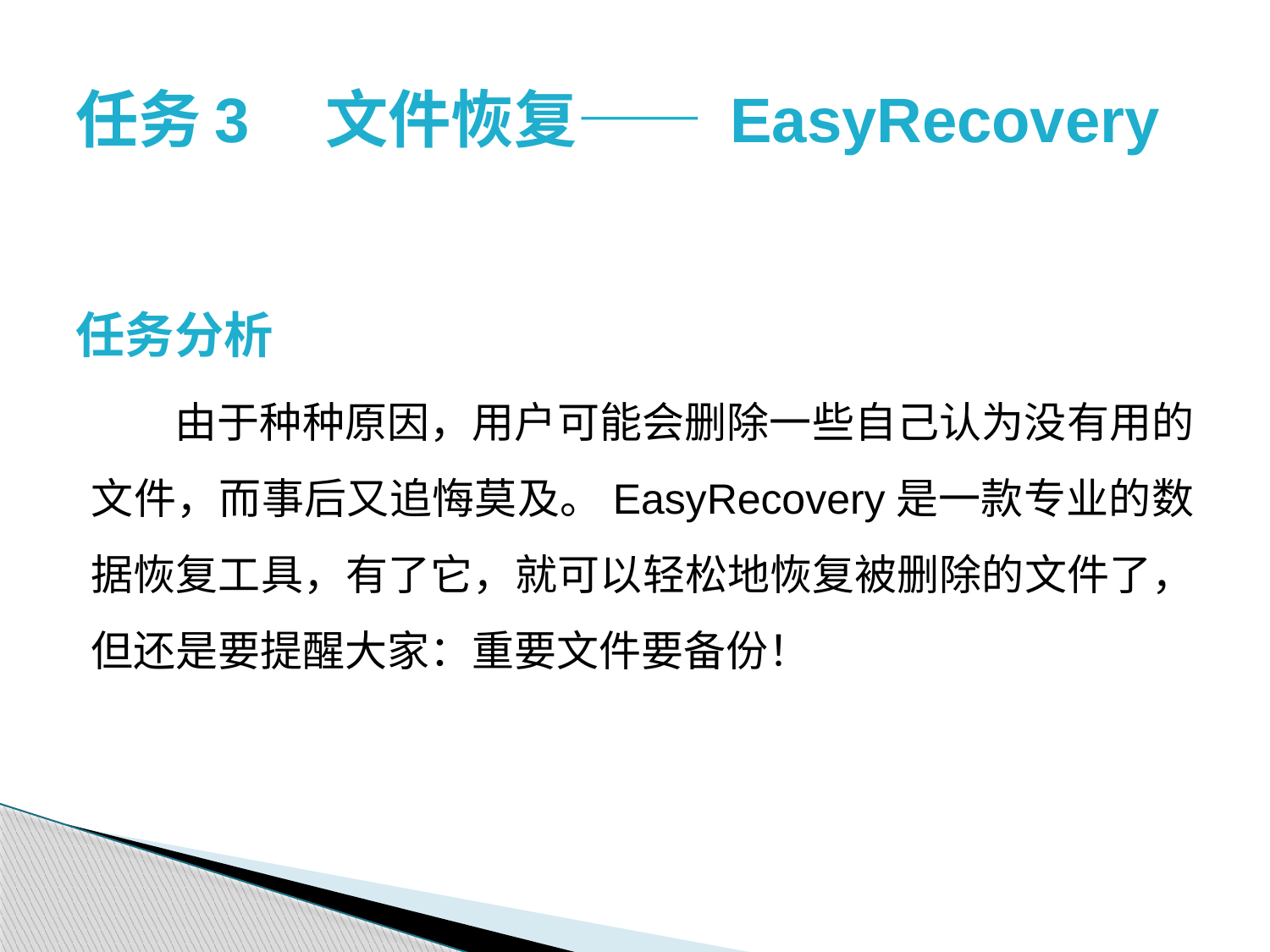

# 任务3　文件恢复—— EasyRecovery
任务分析
由于种种原因，用户可能会删除一些自己认为没有用的文件，而事后又追悔莫及。EasyRecovery是一款专业的数据恢复工具，有了它，就可以轻松地恢复被删除的文件了，但还是要提醒大家：重要文件要备份！